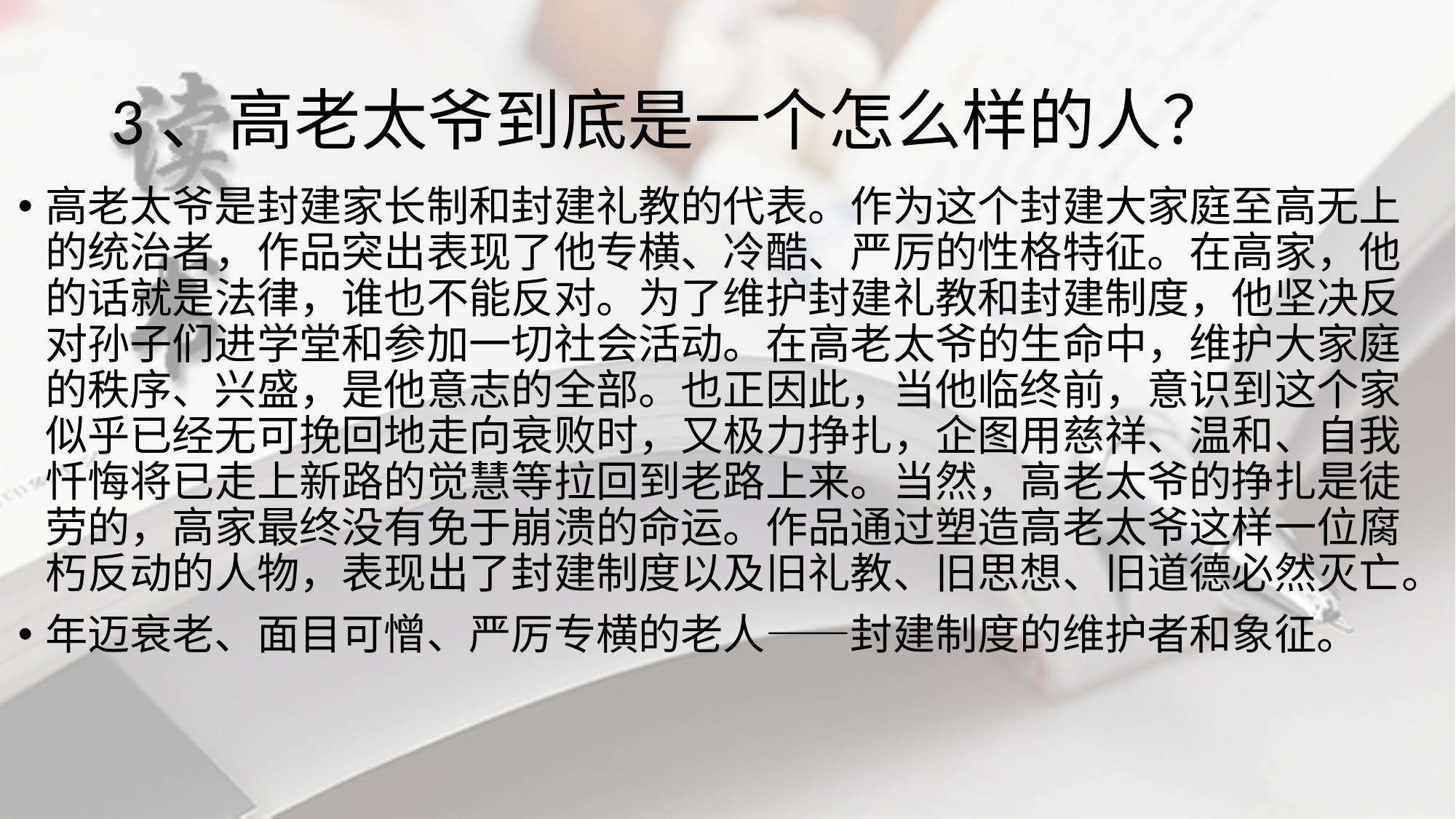

# 3、高老太爷到底是一个怎么样的人？
高老太爷是封建家长制和封建礼教的代表。作为这个封建大家庭至高无上的统治者，作品突出表现了他专横、冷酷、严厉的性格特征。在高家，他的话就是法律，谁也不能反对。为了维护封建礼教和封建制度，他坚决反对孙子们进学堂和参加一切社会活动。在高老太爷的生命中，维护大家庭的秩序、兴盛，是他意志的全部。也正因此，当他临终前，意识到这个家似乎已经无可挽回地走向衰败时，又极力挣扎，企图用慈祥、温和、自我忏悔将已走上新路的觉慧等拉回到老路上来。当然，高老太爷的挣扎是徒劳的，高家最终没有免于崩溃的命运。作品通过塑造高老太爷这样一位腐朽反动的人物，表现出了封建制度以及旧礼教、旧思想、旧道德必然灭亡。
年迈衰老、面目可憎、严厉专横的老人——封建制度的维护者和象征。